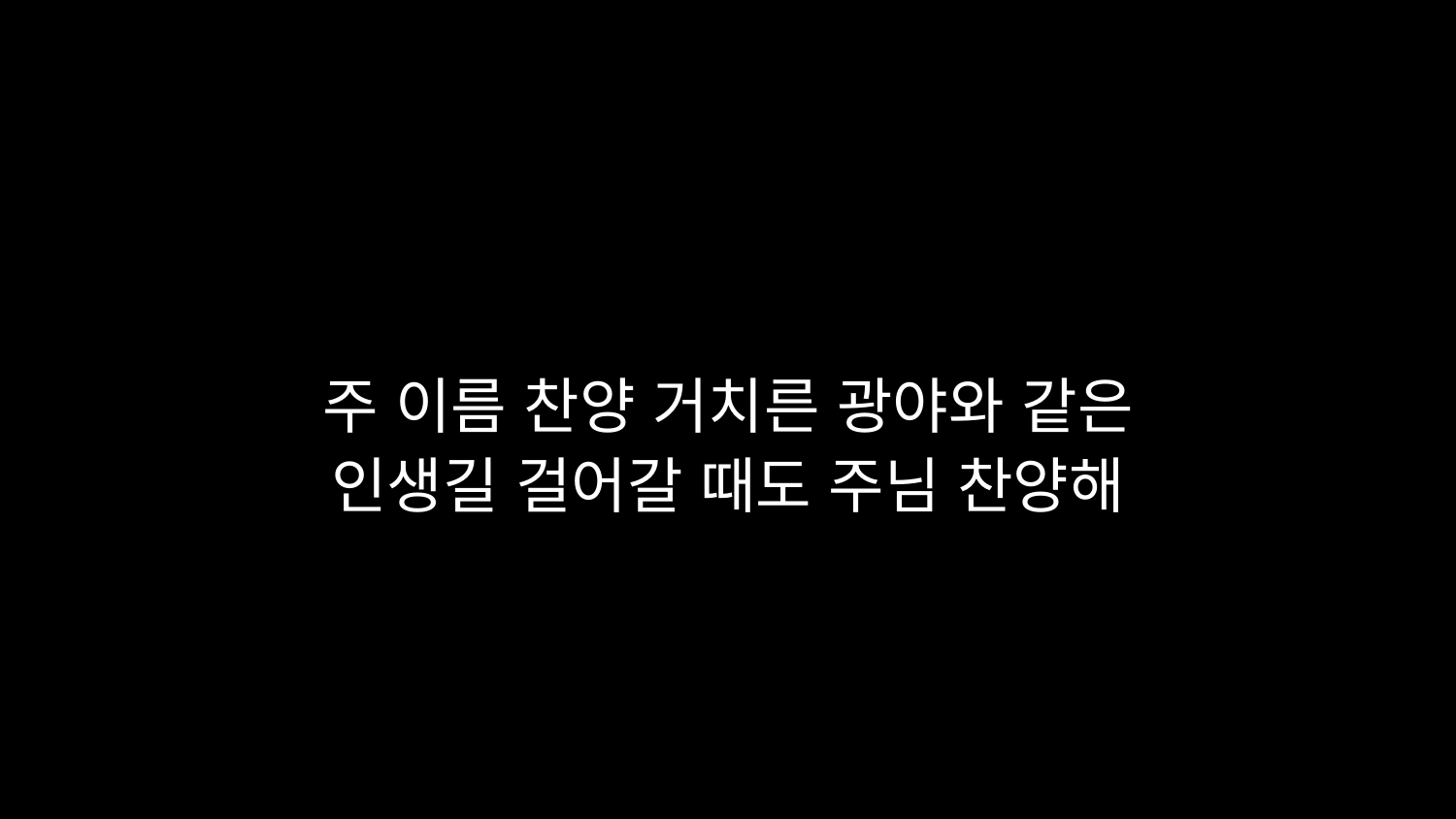

# 주 이름 찬양 거치른 광야와 같은 인생길 걸어갈 때도 주님 찬양해